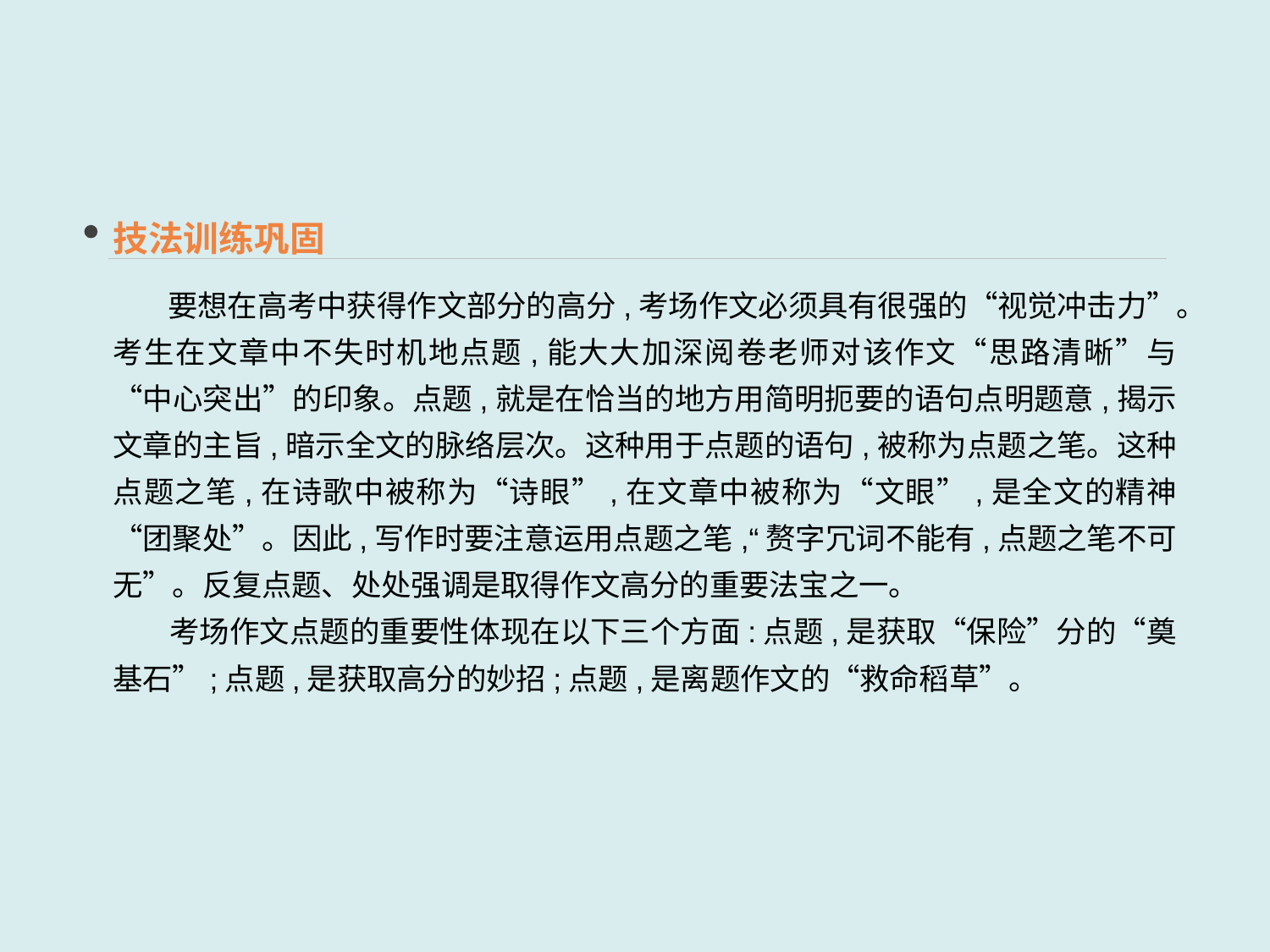

技法训练巩固

       要想在高考中获得作文部分的高分,考场作文必须具有很强的“视觉冲击力”。考生在文章中不失时机地点题,能大大加深阅卷老师对该作文“思路清晰”与“中心突出”的印象。点题,就是在恰当的地方用简明扼要的语句点明题意,揭示文章的主旨,暗示全文的脉络层次。这种用于点题的语句,被称为点题之笔。这种点题之笔,在诗歌中被称为“诗眼”,在文章中被称为“文眼”,是全文的精神“团聚处”。因此,写作时要注意运用点题之笔,“赘字冗词不能有,点题之笔不可无”。反复点题、处处强调是取得作文高分的重要法宝之一。
       考场作文点题的重要性体现在以下三个方面:点题,是获取“保险”分的“奠基石”;点题,是获取高分的妙招;点题,是离题作文的“救命稻草”。